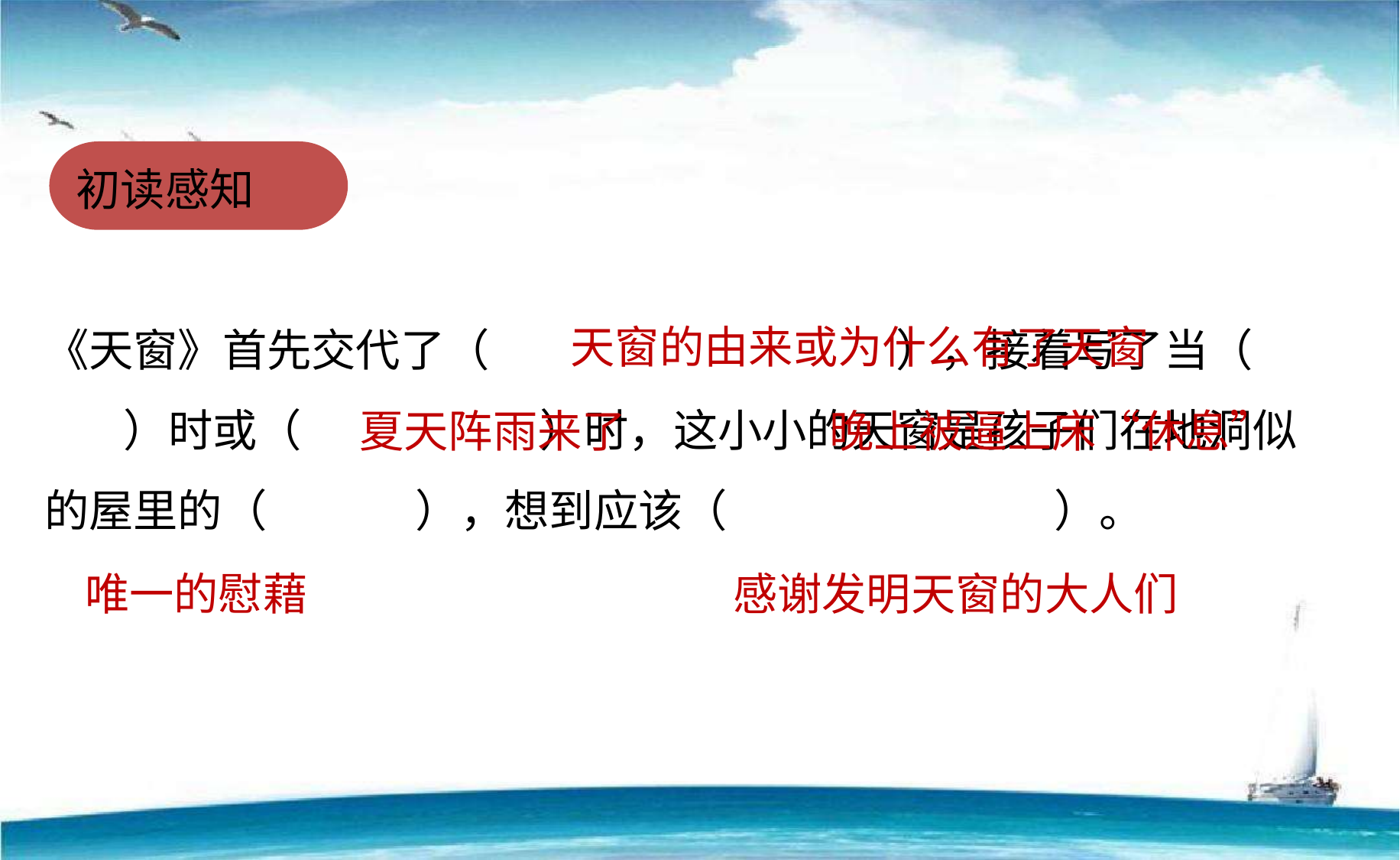

初读感知
《天窗》首先交代了（                                         ），接着写了当（                 ）时或（                        ）时，这小小的天窗是孩子们在地洞似的屋里的（               ），想到应该（                                 ）。
天窗的由来或为什么有了天窗
夏天阵雨来了
晚上被逼上床“休息”
唯一的慰藉
感谢发明天窗的大人们